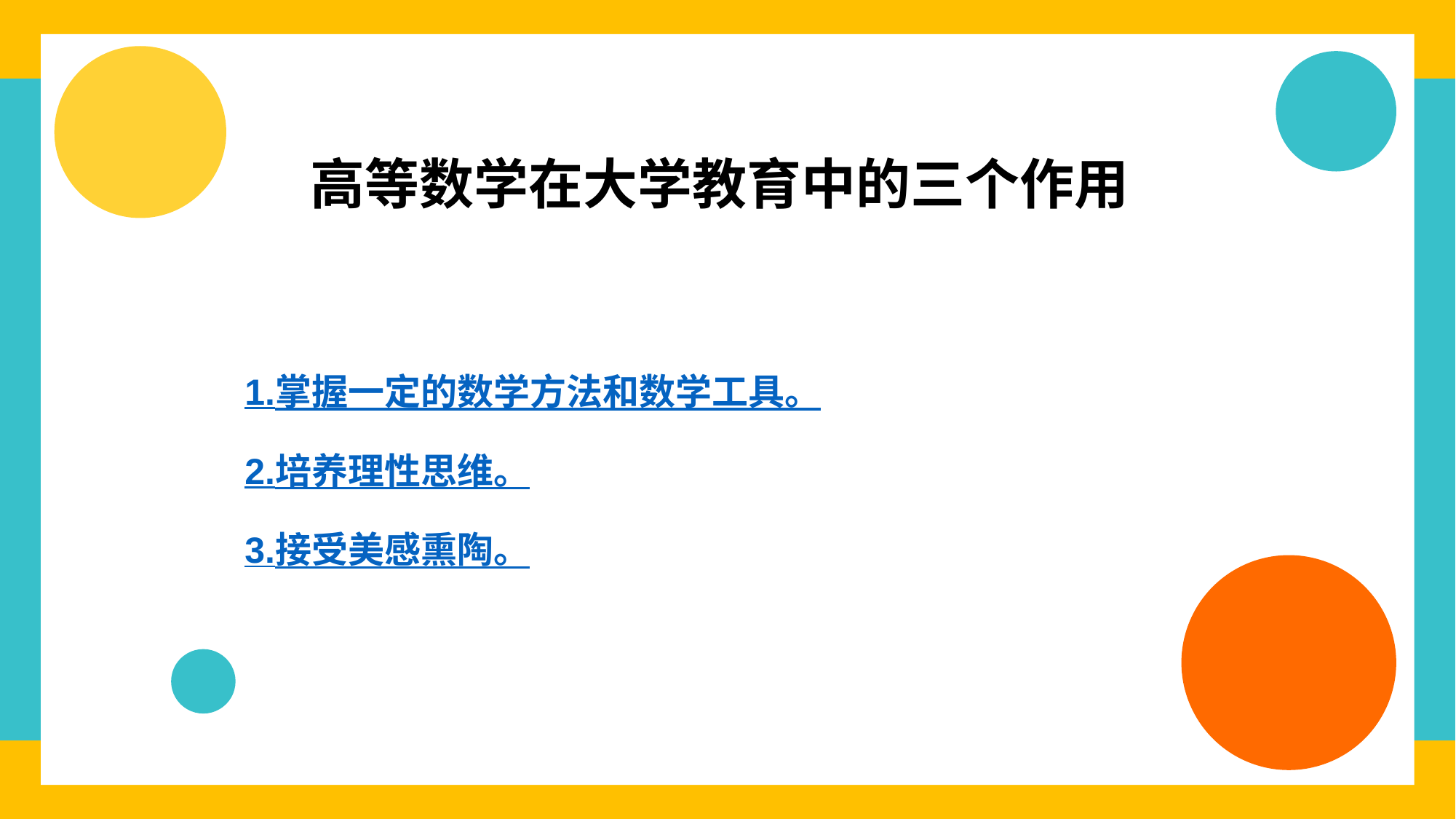

高等数学在大学教育中的三个作用
1.掌握一定的数学方法和数学工具。
2.培养理性思维。
3.接受美感熏陶。